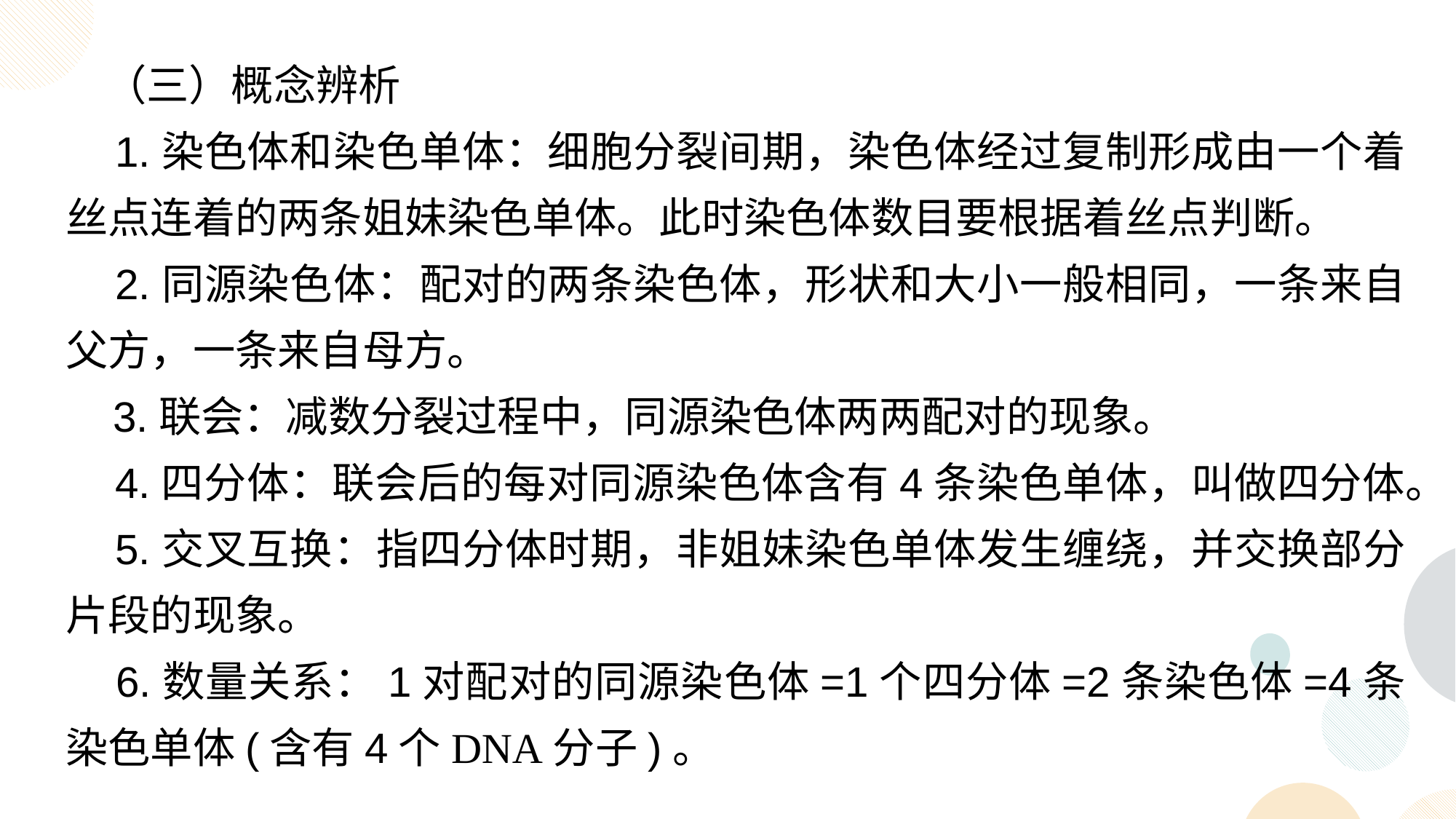

（三）概念辨析
    1.染色体和染色单体：细胞分裂间期，染色体经过复制形成由一个着丝点连着的两条姐妹染色单体。此时染色体数目要根据着丝点判断。
    2.同源染色体：配对的两条染色体，形状和大小一般相同，一条来自父方，一条来自母方。
    3.联会：减数分裂过程中，同源染色体两两配对的现象。
    4.四分体：联会后的每对同源染色体含有4条染色单体，叫做四分体。
    5.交叉互换：指四分体时期，非姐妹染色单体发生缠绕，并交换部分片段的现象。
    6.数量关系：1对配对的同源染色体=1个四分体=2条染色体=4条染色单体(含有4个DNA分子)。